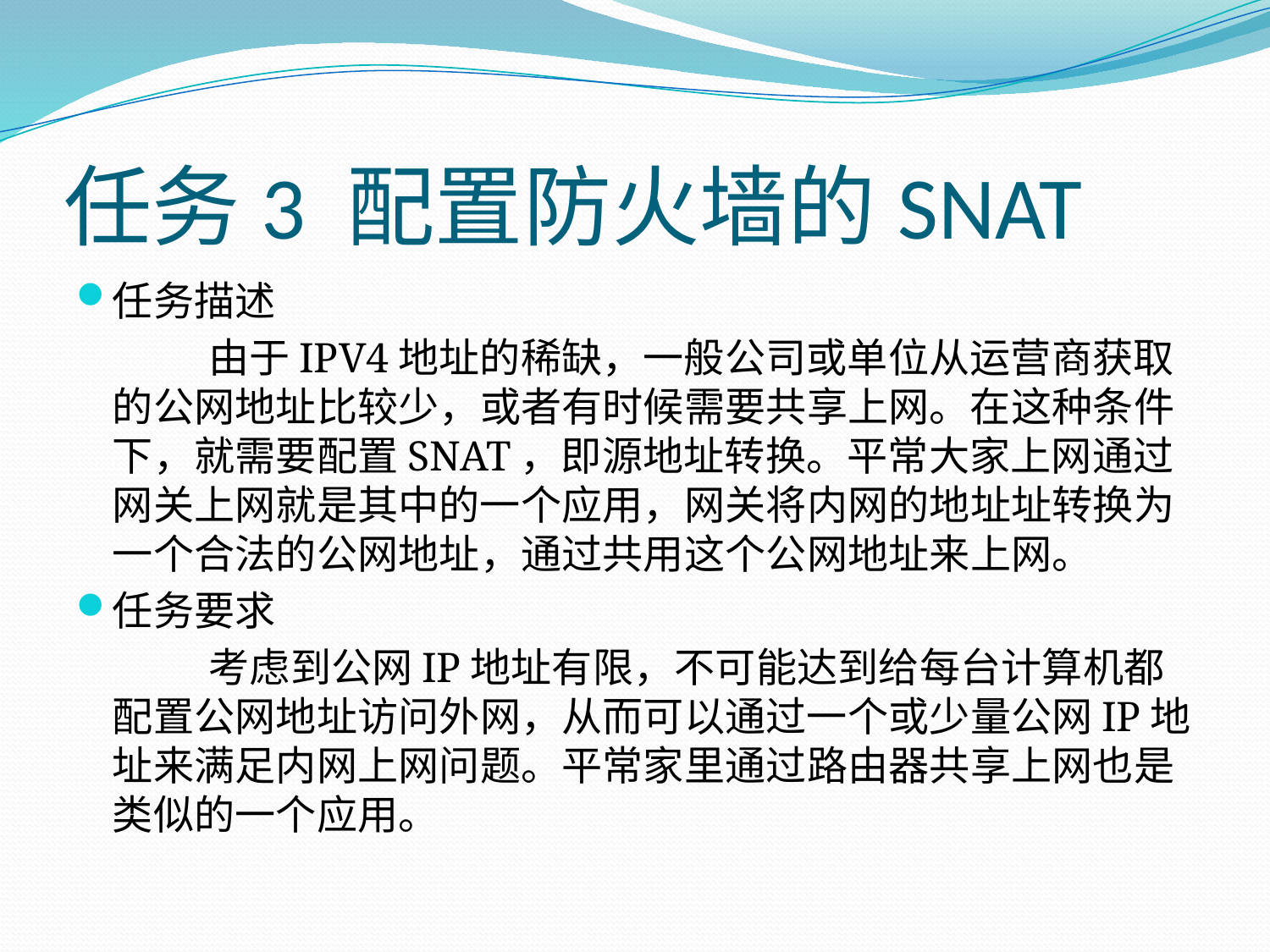

# 任务3 配置防火墙的SNAT
任务描述
由于IPV4地址的稀缺，一般公司或单位从运营商获取的公网地址比较少，或者有时候需要共享上网。在这种条件下，就需要配置SNAT，即源地址转换。平常大家上网通过网关上网就是其中的一个应用，网关将内网的地址址转换为一个合法的公网地址，通过共用这个公网地址来上网。
任务要求
考虑到公网IP地址有限，不可能达到给每台计算机都配置公网地址访问外网，从而可以通过一个或少量公网IP地址来满足内网上网问题。平常家里通过路由器共享上网也是类似的一个应用。